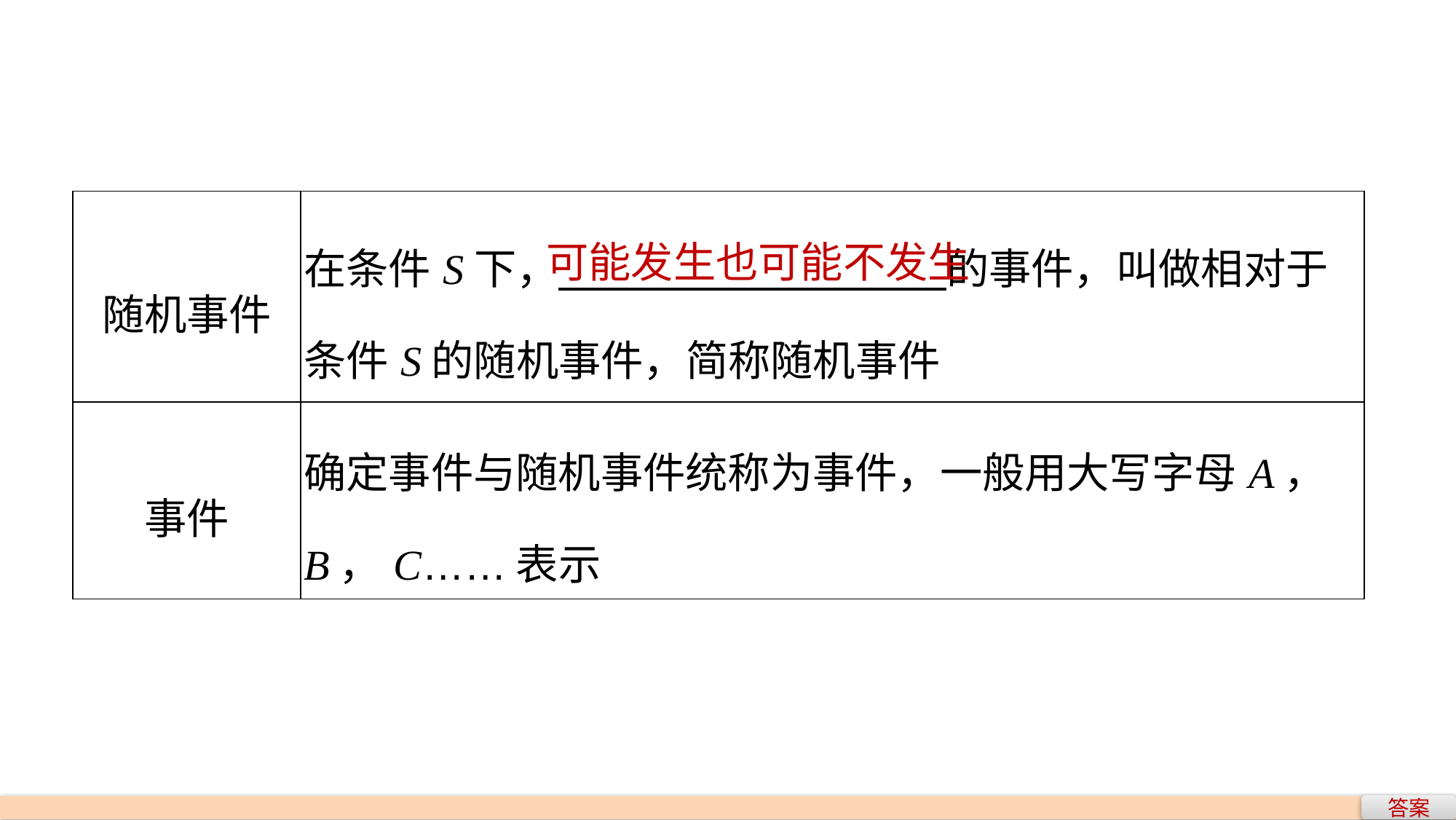

| 随机事件 | 在条件S下， 的事件，叫做相对于条件S的随机事件，简称随机事件 |
| --- | --- |
| 事件 | 确定事件与随机事件统称为事件，一般用大写字母A，B，C……表示 |
可能发生也可能不发生
答案